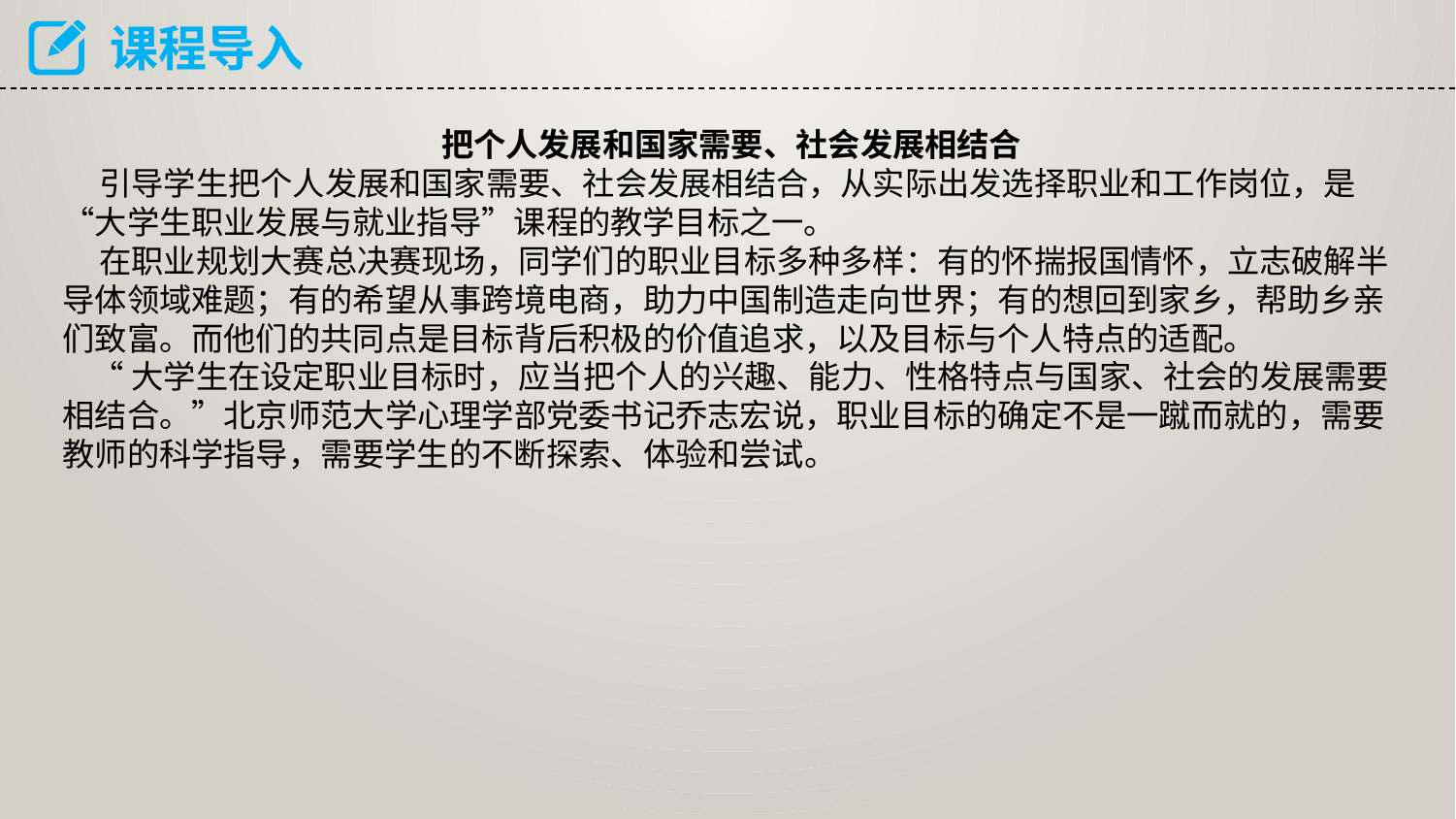

课程导入

把个人发展和国家需要、社会发展相结合
    引导学生把个人发展和国家需要、社会发展相结合，从实际出发选择职业和工作岗位，是“大学生职业发展与就业指导”课程的教学目标之一。
    在职业规划大赛总决赛现场，同学们的职业目标多种多样：有的怀揣报国情怀，立志破解半导体领域难题；有的希望从事跨境电商，助力中国制造走向世界；有的想回到家乡，帮助乡亲们致富。而他们的共同点是目标背后积极的价值追求，以及目标与个人特点的适配。
    “大学生在设定职业目标时，应当把个人的兴趣、能力、性格特点与国家、社会的发展需要相结合。”北京师范大学心理学部党委书记乔志宏说，职业目标的确定不是一蹴而就的，需要教师的科学指导，需要学生的不断探索、体验和尝试。

5